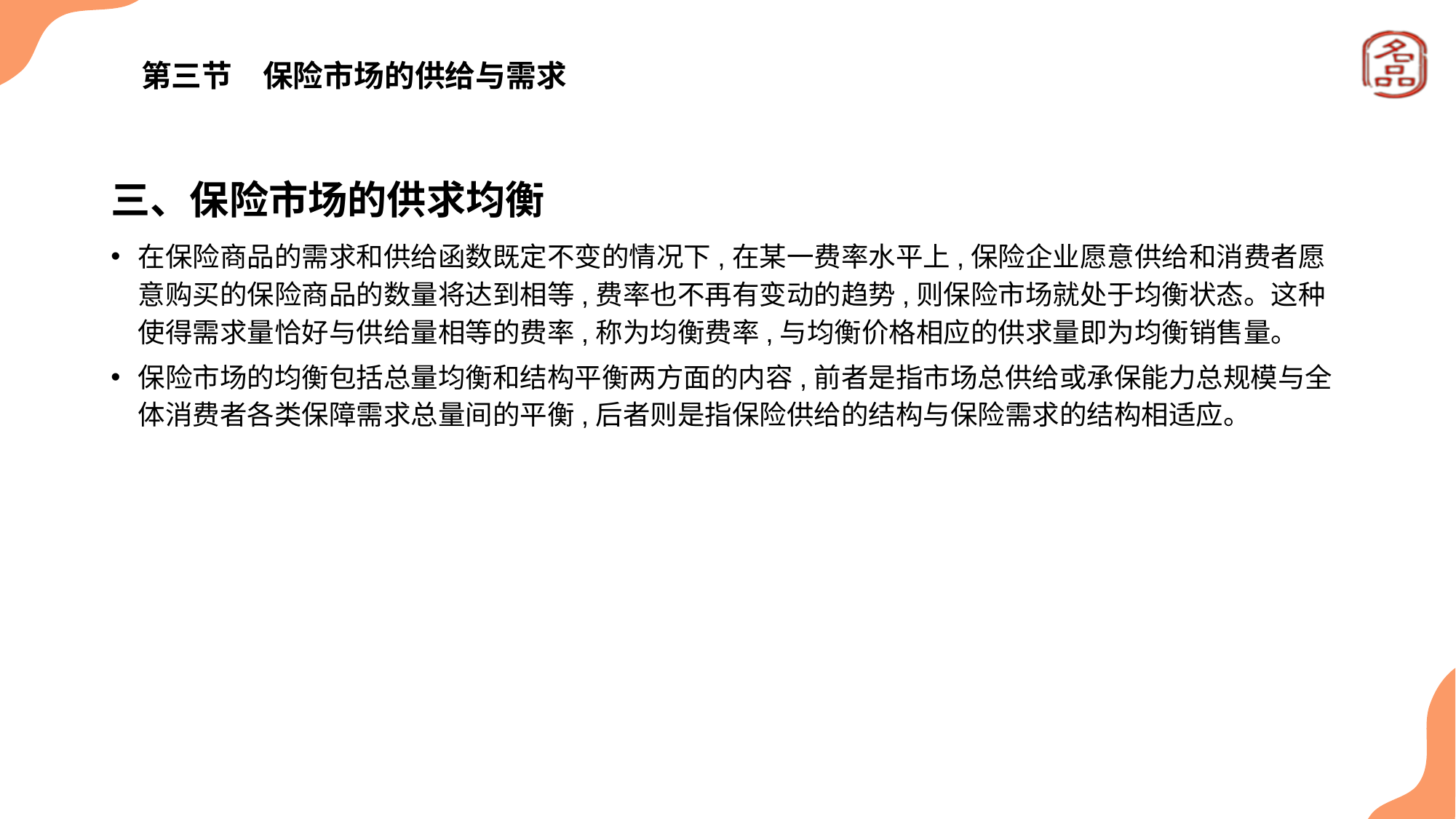

# 第三节　保险市场的供给与需求
三、保险市场的供求均衡
在保险商品的需求和供给函数既定不变的情况下,在某一费率水平上,保险企业愿意供给和消费者愿意购买的保险商品的数量将达到相等,费率也不再有变动的趋势,则保险市场就处于均衡状态。这种使得需求量恰好与供给量相等的费率,称为均衡费率,与均衡价格相应的供求量即为均衡销售量。
保险市场的均衡包括总量均衡和结构平衡两方面的内容,前者是指市场总供给或承保能力总规模与全体消费者各类保障需求总量间的平衡,后者则是指保险供给的结构与保险需求的结构相适应。